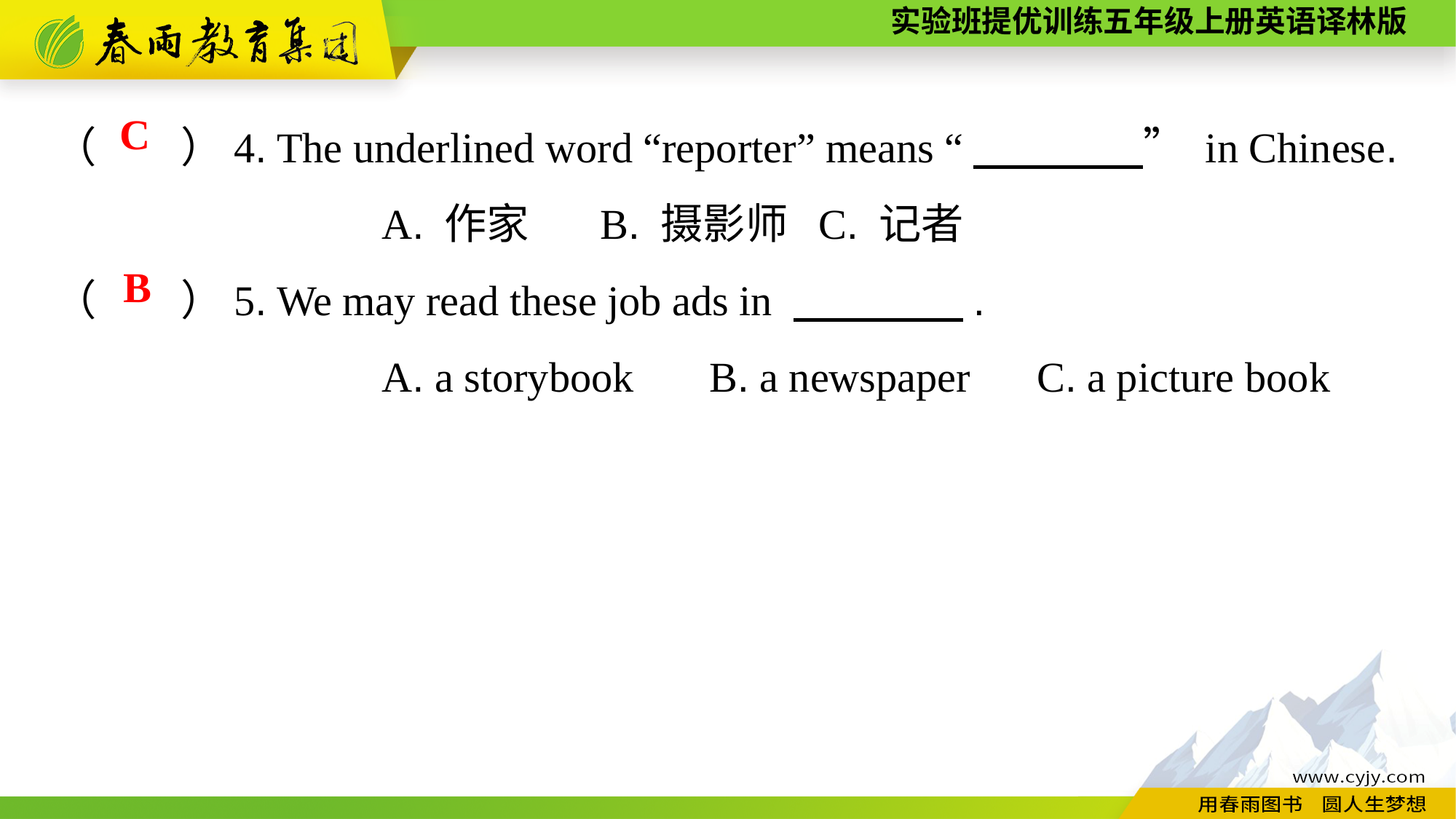

（　　）4. The underlined word “reporter” means “　　　　” in Chinese.
			A. 作家	B. 摄影师	C. 记者
（　　）5. We may read these job ads in 　　　　.
			A. a storybook	B. a newspaper	C. a picture book
C
B